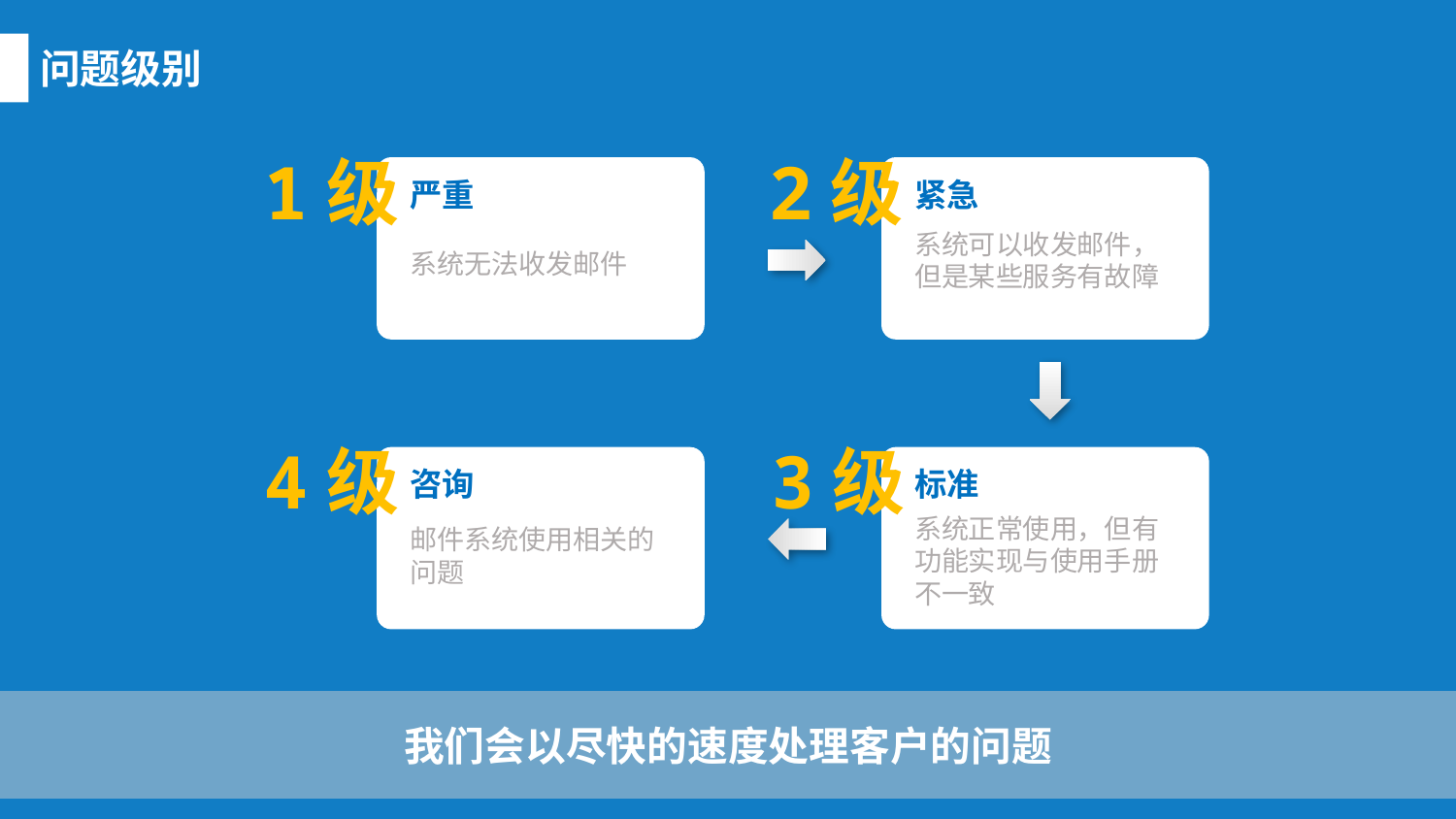

问题级别
1级

严重
系统无法收发邮件
2级

紧急
系统可以收发邮件，但是某些服务有故障

3级

标准
系统正常使用，但有功能实现与使用手册不一致
4级

咨询
邮件系统使用相关的问题

我们会以尽快的速度处理客户的问题